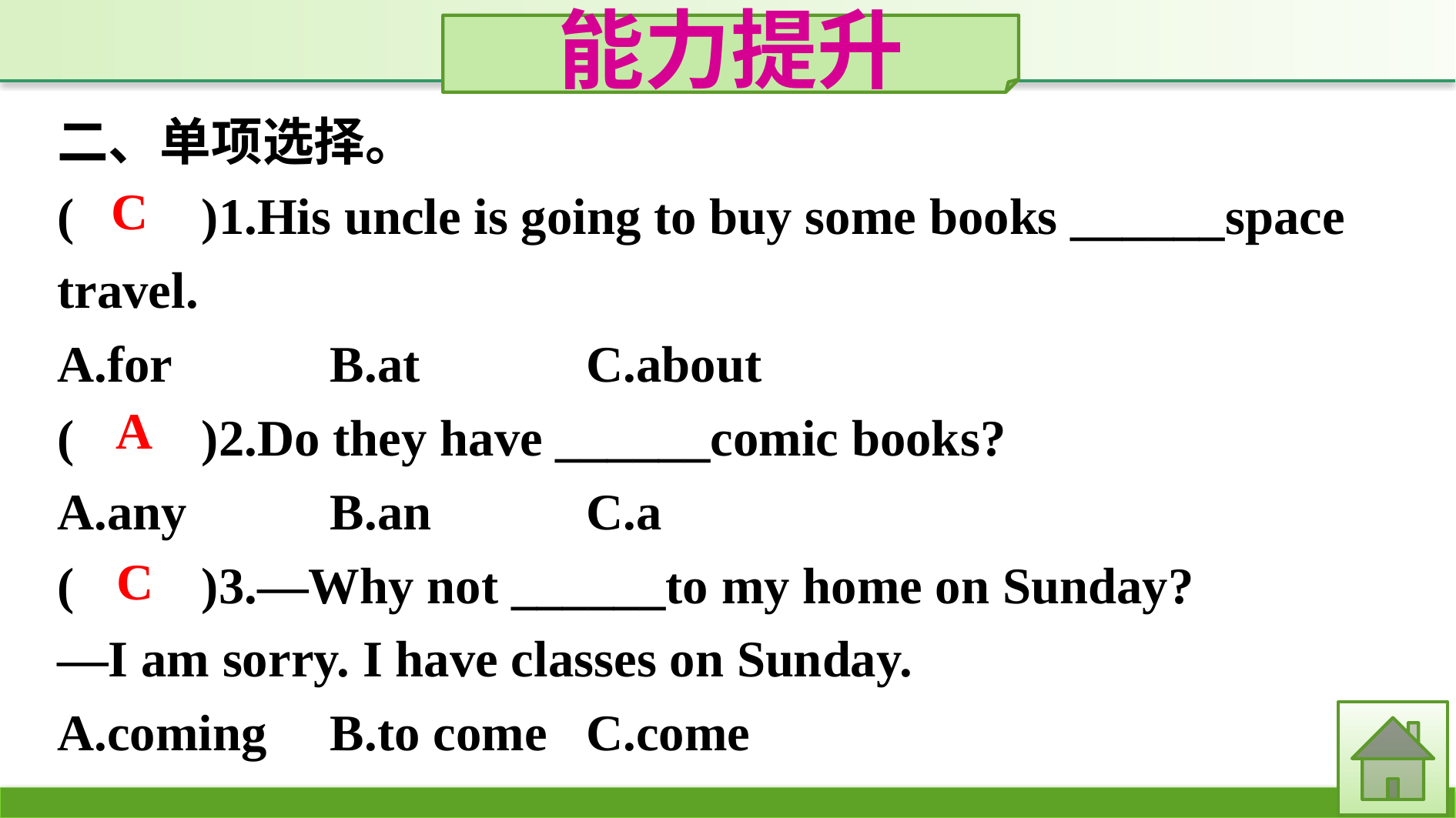

能力提升
二、单项选择。
(　　)1.His uncle is going to buy some books ______space travel.
A.for		B.at		C.about
(　　)2.Do they have ______comic books?
A.any		B.an		C.a
(　　)3.—Why not ______to my home on Sunday?
—I am sorry. I have classes on Sunday.
A.coming	B.to come	C.come
 C
 A
 C